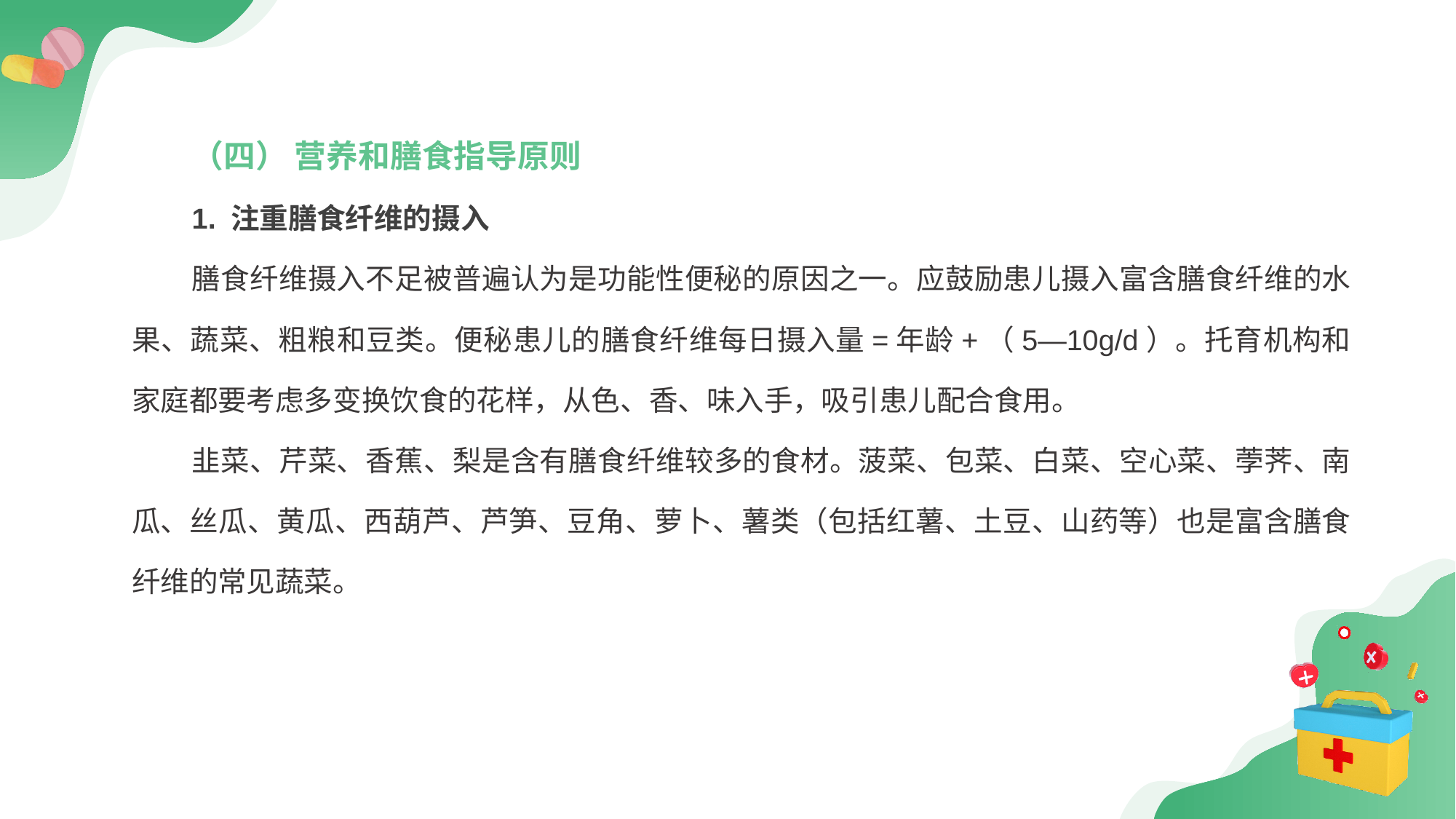

（四） 营养和膳食指导原则
1. 注重膳食纤维的摄入
膳食纤维摄入不足被普遍认为是功能性便秘的原因之一。应鼓励患儿摄入富含膳食纤维的水果、蔬菜、粗粮和豆类。便秘患儿的膳食纤维每日摄入量=年龄+（5—10g/d）。托育机构和家庭都要考虑多变换饮食的花样，从色、香、味入手，吸引患儿配合食用。
韭菜、芹菜、香蕉、梨是含有膳食纤维较多的食材。菠菜、包菜、白菜、空心菜、荸荠、南瓜、丝瓜、黄瓜、西葫芦、芦笋、豆角、萝卜、薯类（包括红薯、土豆、山药等）也是富含膳食纤维的常见蔬菜。